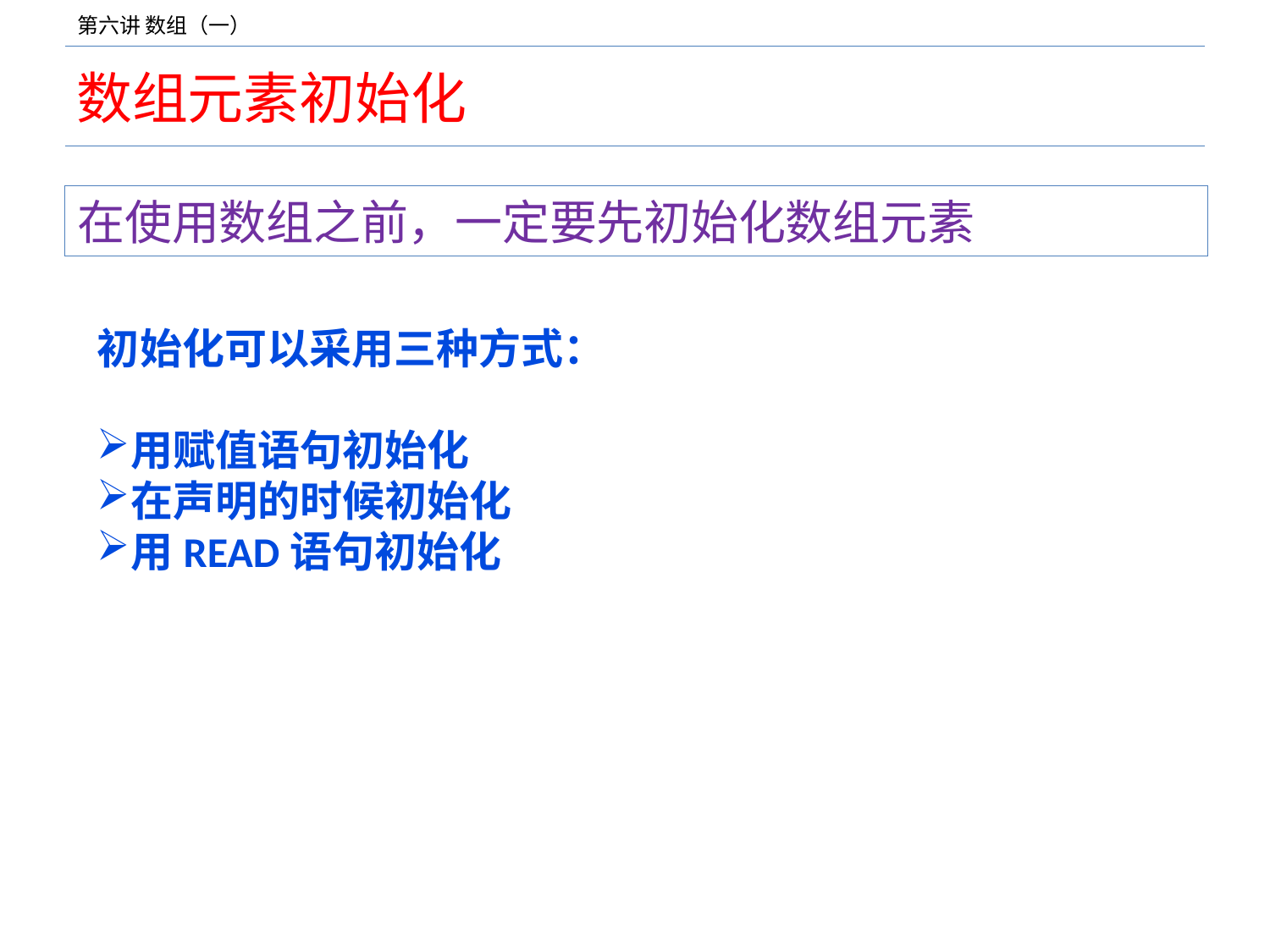

# 数组元素初始化
在使用数组之前，一定要先初始化数组元素
初始化可以采用三种方式：

用赋值语句初始化
在声明的时候初始化
用READ语句初始化